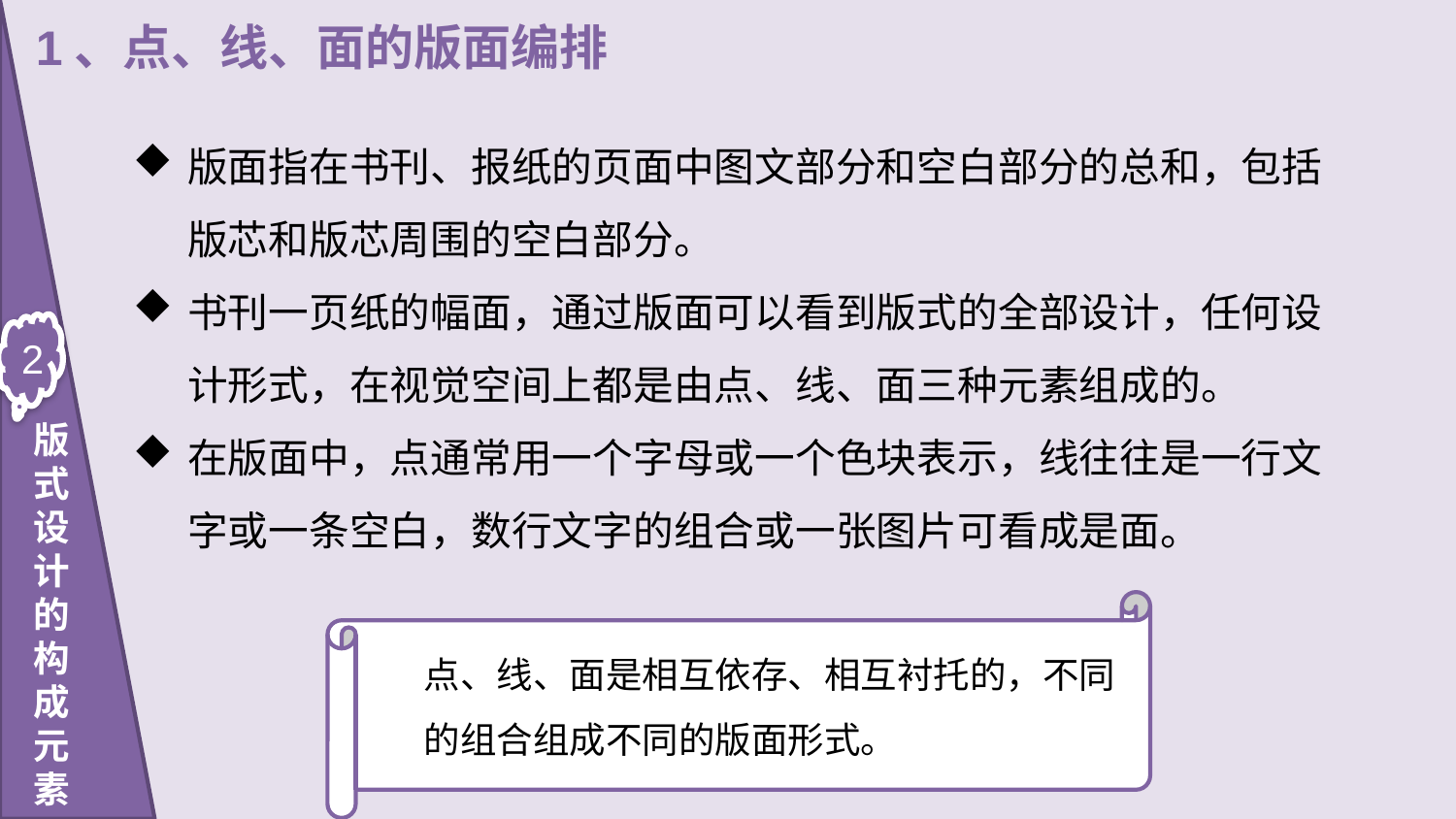

版式设计的构成元素
1、点、线、面的版面编排
版面指在书刊、报纸的页面中图文部分和空白部分的总和，包括版芯和版芯周围的空白部分。
书刊一页纸的幅面，通过版面可以看到版式的全部设计，任何设计形式，在视觉空间上都是由点、线、面三种元素组成的。
在版面中，点通常用一个字母或一个色块表示，线往往是一行文字或一条空白，数行文字的组合或一张图片可看成是面。
2

点、线、面是相互依存、相互衬托的，不同的组合组成不同的版面形式。